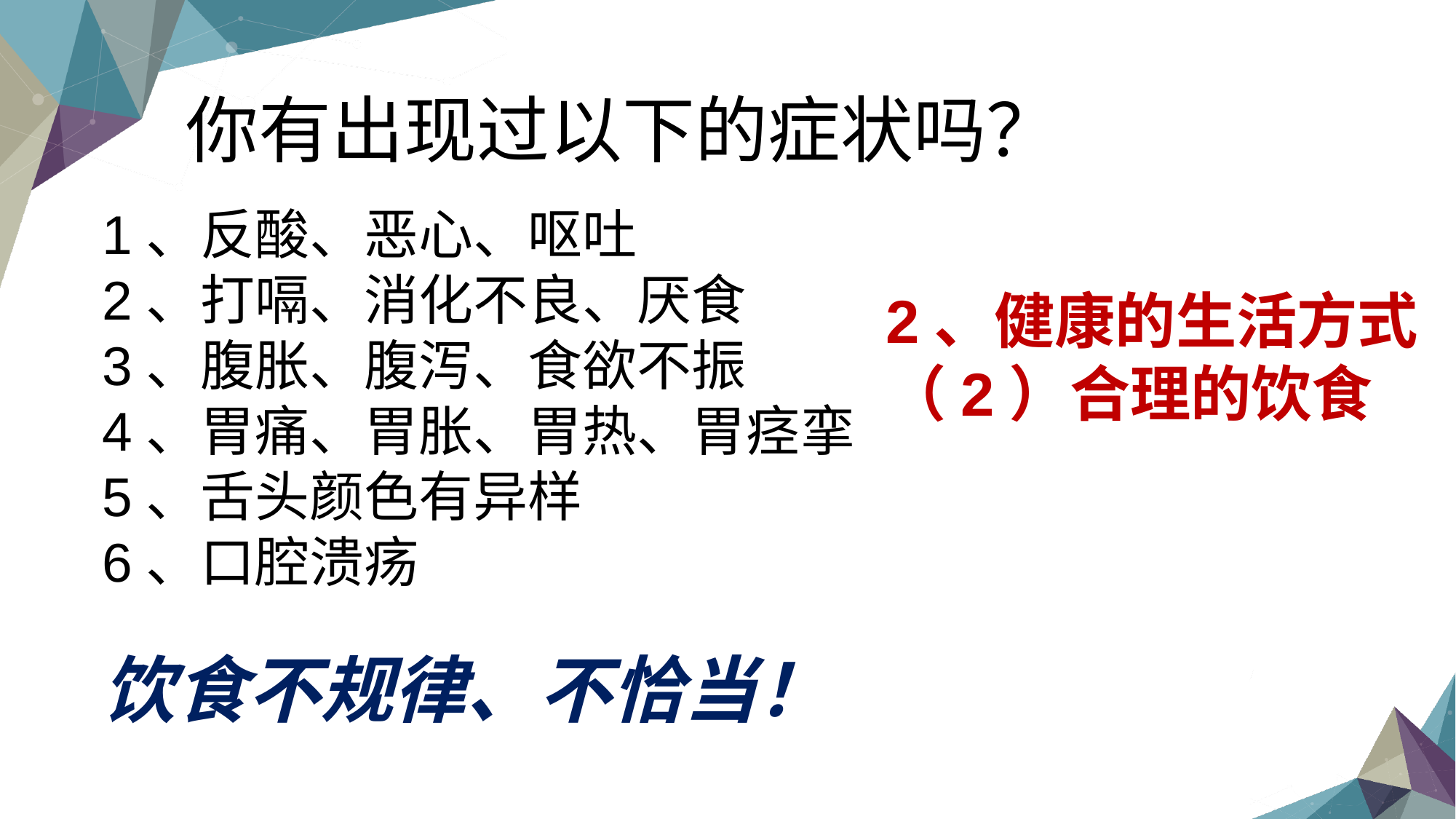

你有出现过以下的症状吗？

1、反酸、恶心、呕吐
2、打嗝、消化不良、厌食
3、腹胀、腹泻、食欲不振
4、胃痛、胃胀、胃热、胃痉挛
5、舌头颜色有异样
6、口腔溃疡
2、健康的生活方式
（2）合理的饮食
饮食不规律、不恰当！